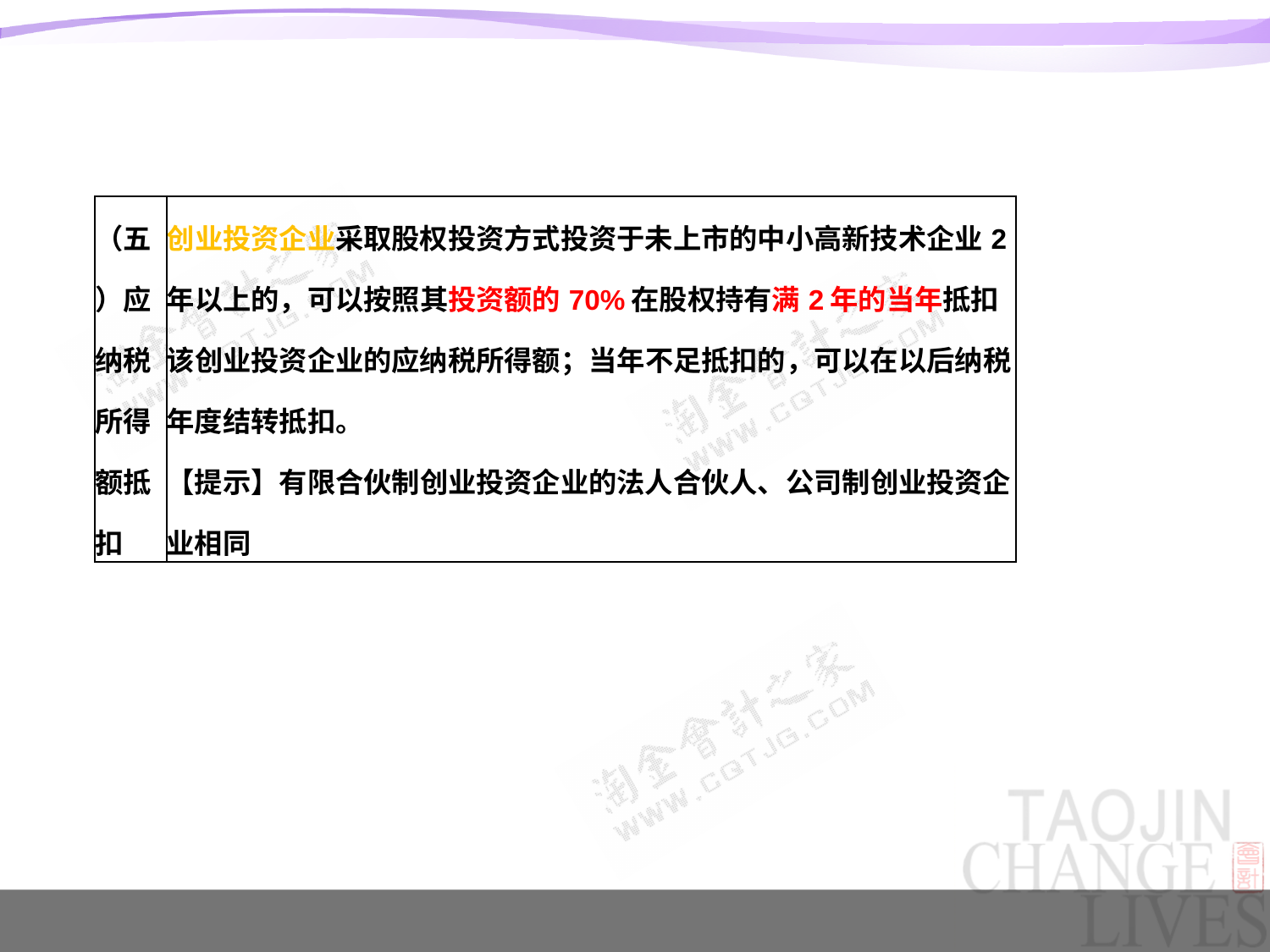

#
| （五）应纳税所得额抵扣 | 创业投资企业采取股权投资方式投资于未上市的中小高新技术企业2年以上的，可以按照其投资额的70%在股权持有满2年的当年抵扣该创业投资企业的应纳税所得额；当年不足抵扣的，可以在以后纳税年度结转抵扣。 【提示】有限合伙制创业投资企业的法人合伙人、公司制创业投资企业相同 |
| --- | --- |